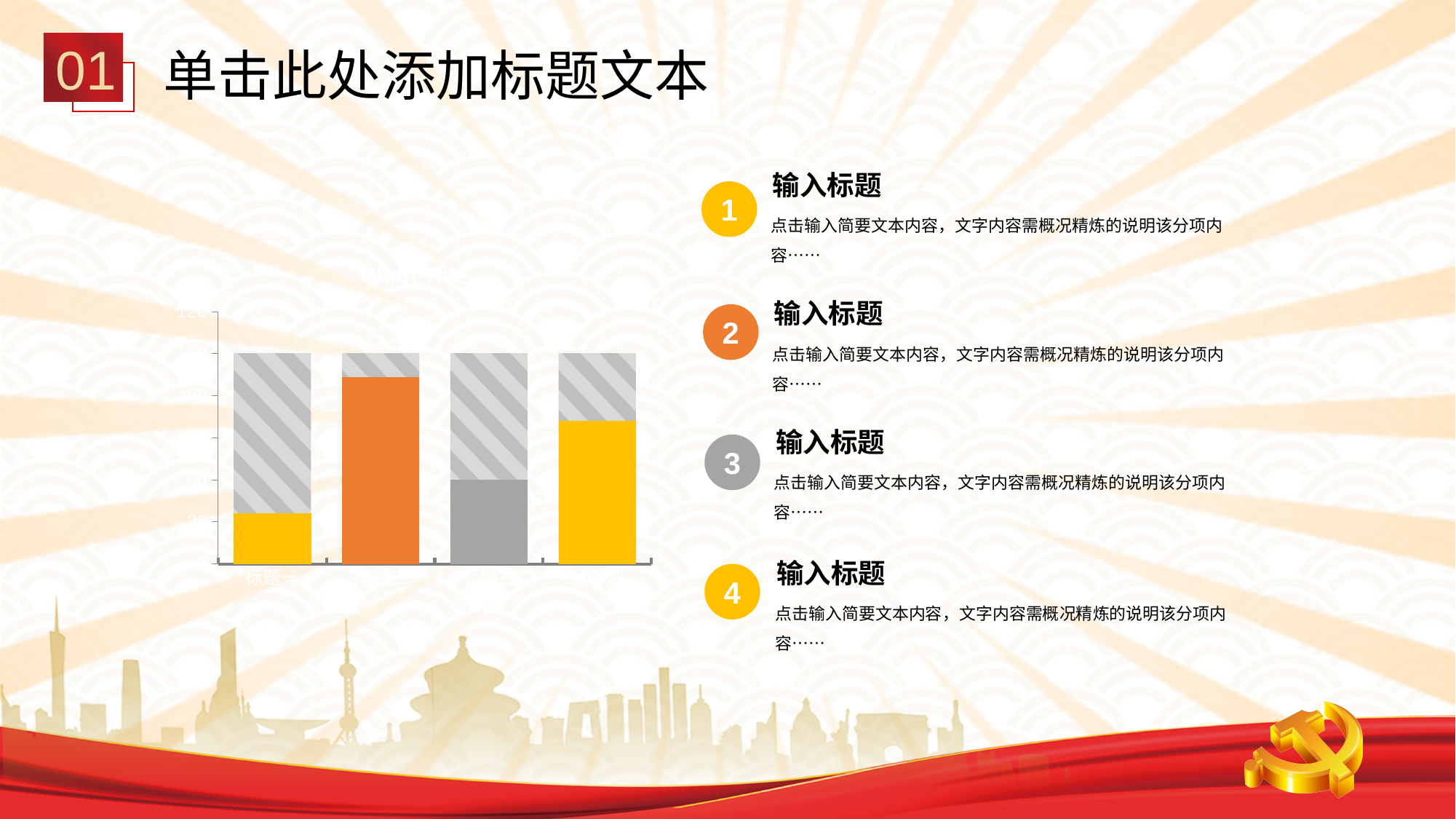

01
单击此处添加标题文本
输入标题
1
2
3
4
点击输入简要文本内容，文字内容需概况精炼的说明该分项内容……

### Chart:

| Category | 背景色块大小 | 数据更改区 |
|---|---|---|
| 标题一 | 100.0 | 24.0 |
| 标题二 | 100.0 | 89.0 |
| 标题三 | 100.0 | 40.0 |
| 标题四 | 100.0 | 68.0 |
输入标题
点击输入简要文本内容，文字内容需概况精炼的说明该分项内容……
输入标题
点击输入简要文本内容，文字内容需概况精炼的说明该分项内容……
输入标题
点击输入简要文本内容，文字内容需概况精炼的说明该分项内容……